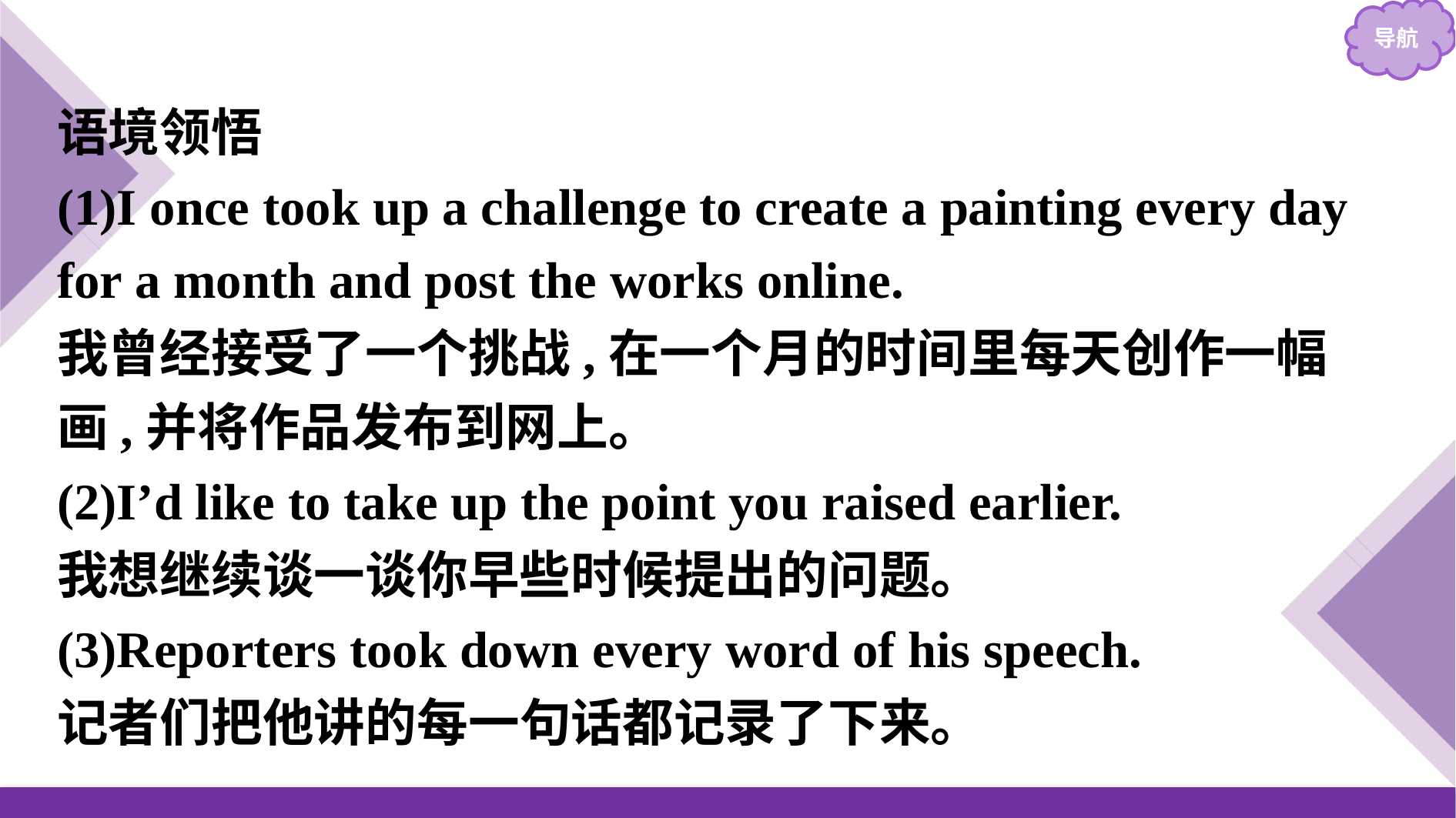

语境领悟
(1)I once took up a challenge to create a painting every day for a month and post the works online.
我曾经接受了一个挑战,在一个月的时间里每天创作一幅画,并将作品发布到网上。
(2)I’d like to take up the point you raised earlier.
我想继续谈一谈你早些时候提出的问题。
(3)Reporters took down every word of his speech.
记者们把他讲的每一句话都记录了下来。